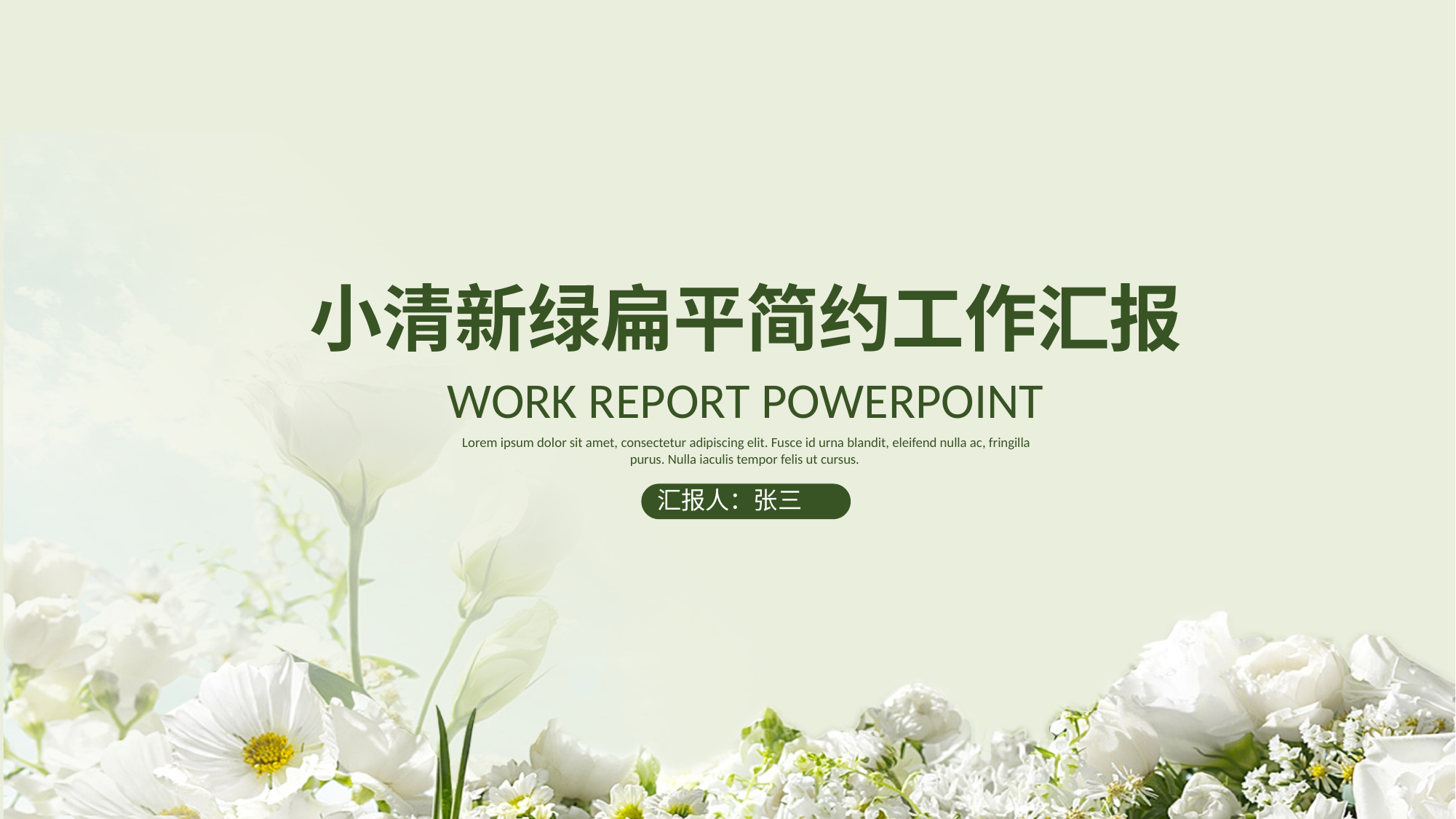

小清新绿扁平简约工作汇报
WORK REPORT POWERPOINT
Lorem ipsum dolor sit amet, consectetur adipiscing elit. Fusce id urna blandit, eleifend nulla ac, fringilla purus. Nulla iaculis tempor felis ut cursus.
汇报人：张三